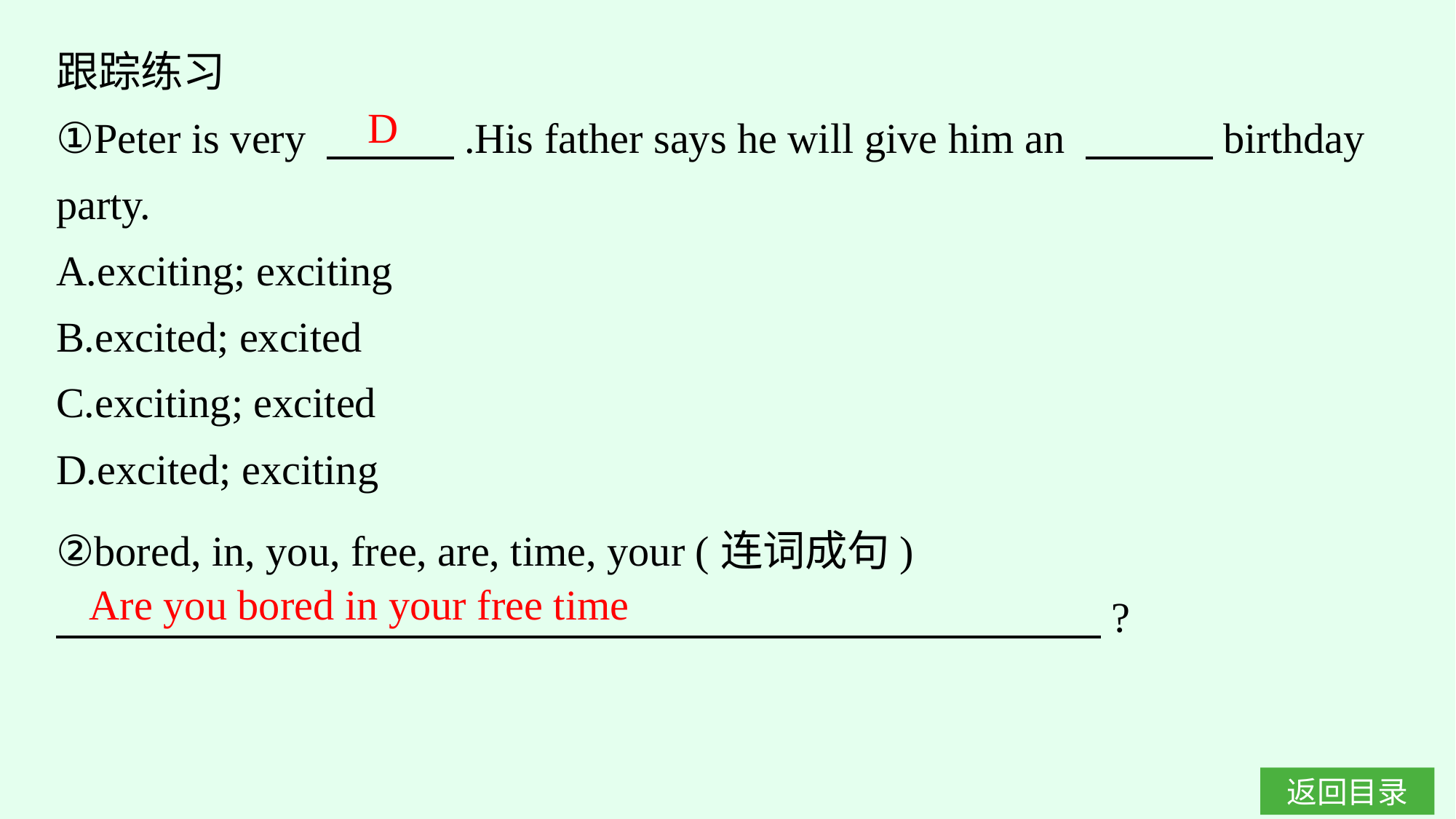

跟踪练习
①Peter is very 　　　.His father says he will give him an 　　　birthday party.
A.exciting; exciting
B.excited; excited
C.exciting; excited
D.excited; exciting
D
②bored, in, you, free, are, time, your (连词成句)
　                                                                                                          ?
Are you bored in your free time